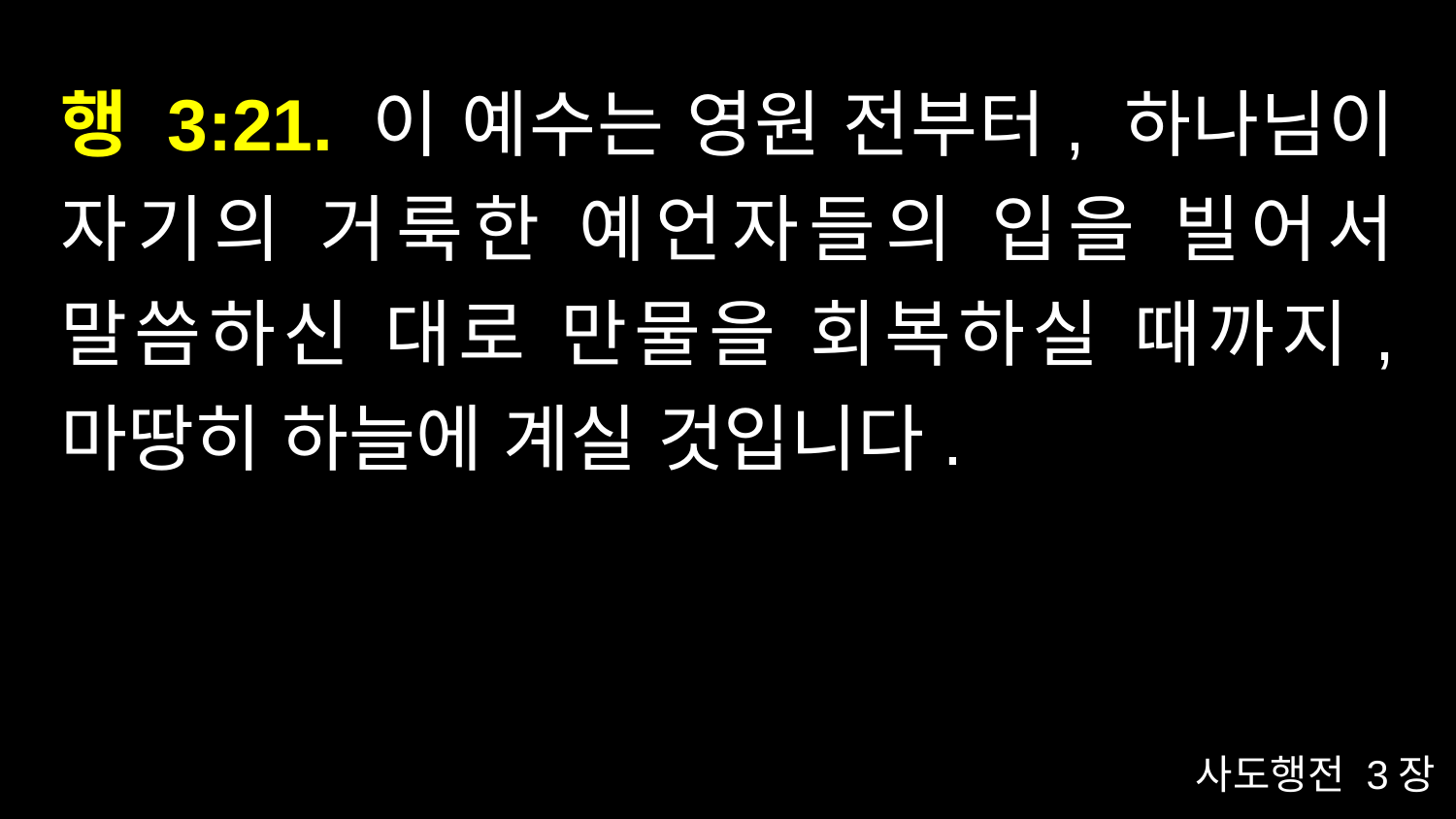

# 행 3:21. 이 예수는 영원 전부터, 하나님이 자기의 거룩한 예언자들의 입을 빌어서 말씀하신 대로 만물을 회복하실 때까지, 마땅히 하늘에 계실 것입니다.
사도행전 3장